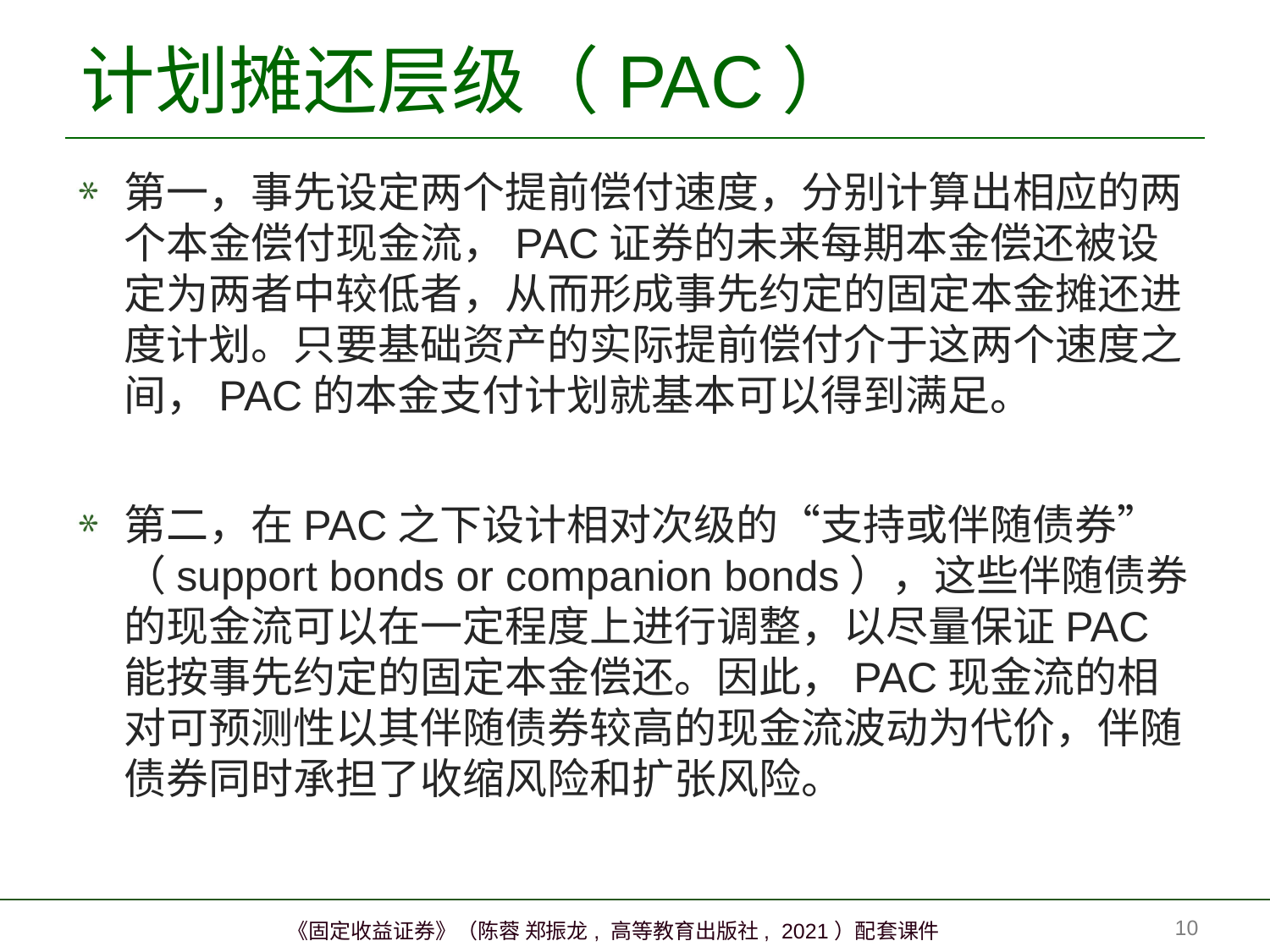

# 计划摊还层级（PAC）
第一，事先设定两个提前偿付速度，分别计算出相应的两个本金偿付现金流，PAC证券的未来每期本金偿还被设定为两者中较低者，从而形成事先约定的固定本金摊还进度计划。只要基础资产的实际提前偿付介于这两个速度之间，PAC的本金支付计划就基本可以得到满足。

第二，在PAC之下设计相对次级的“支持或伴随债券”（support bonds or companion bonds），这些伴随债券的现金流可以在一定程度上进行调整，以尽量保证PAC能按事先约定的固定本金偿还。因此，PAC现金流的相对可预测性以其伴随债券较高的现金流波动为代价，伴随债券同时承担了收缩风险和扩张风险。
10